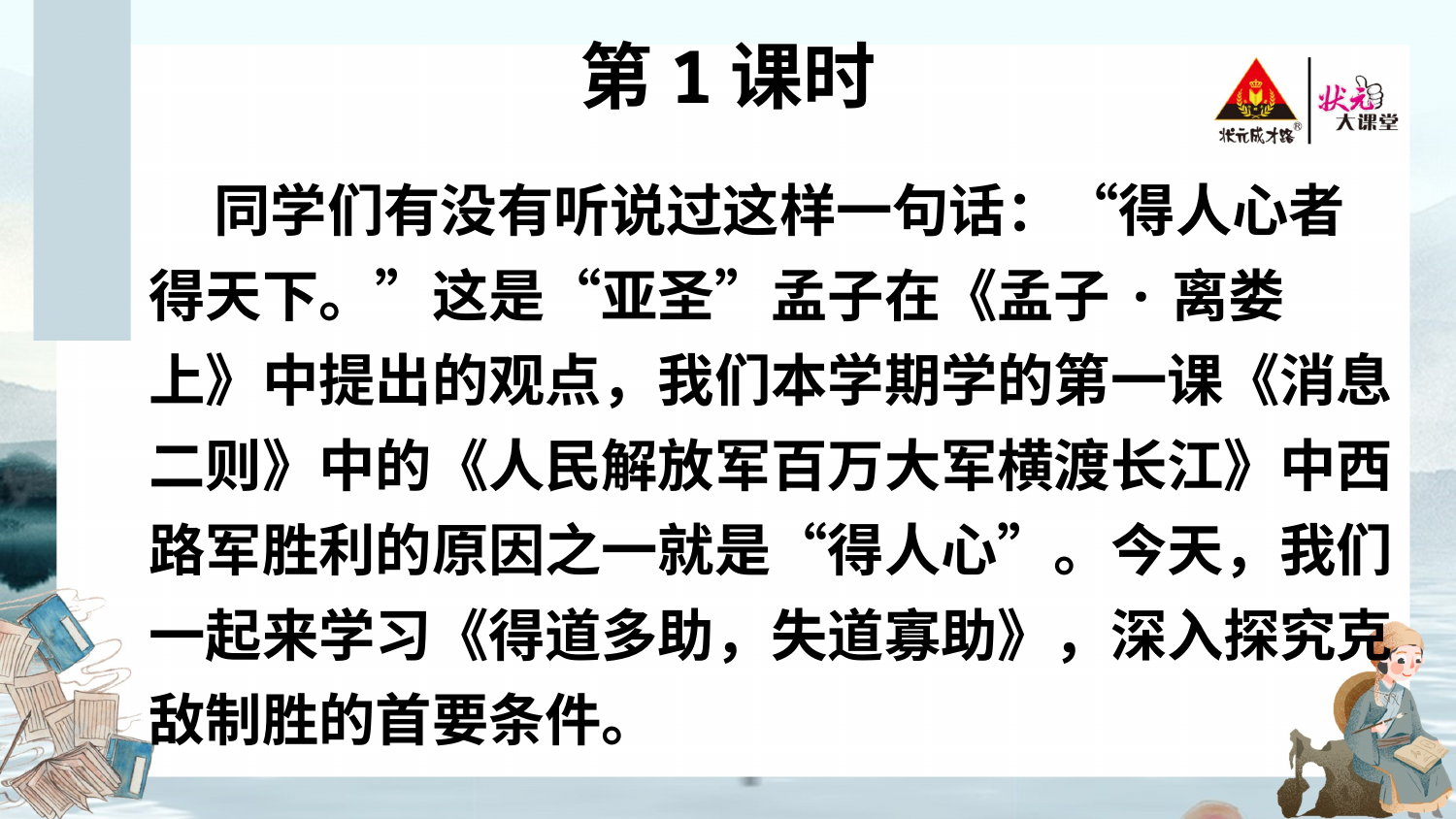

第1课时
    同学们有没有听说过这样一句话：“得人心者得天下。”这是“亚圣”孟子在《孟子·离娄上》中提出的观点，我们本学期学的第一课《消息二则》中的《人民解放军百万大军横渡长江》中西路军胜利的原因之一就是“得人心”。今天，我们一起来学习《得道多助，失道寡助》，深入探究克敌制胜的首要条件。